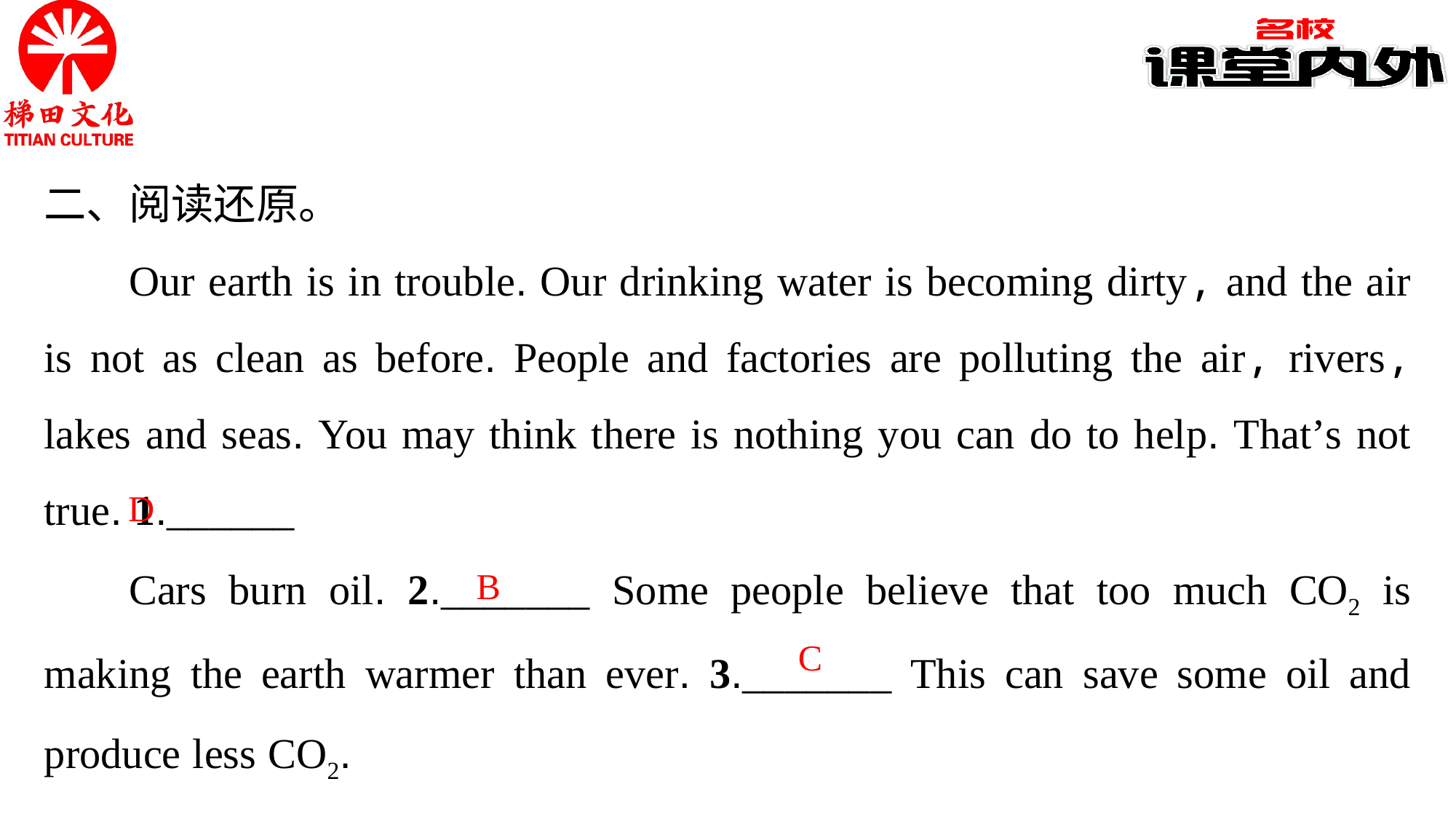

二、阅读还原。
Our earth is in trouble. Our drinking water is becoming dirty, and the air is not as clean as before. People and factories are polluting the air, rivers, lakes and seas. You may think there is nothing you can do to help. That’s not true. 1.______
Cars burn oil. 2._______ Some people believe that too much CO2 is making the earth warmer than ever. 3._______ This can save some oil and produce less CO2.
D
B
C